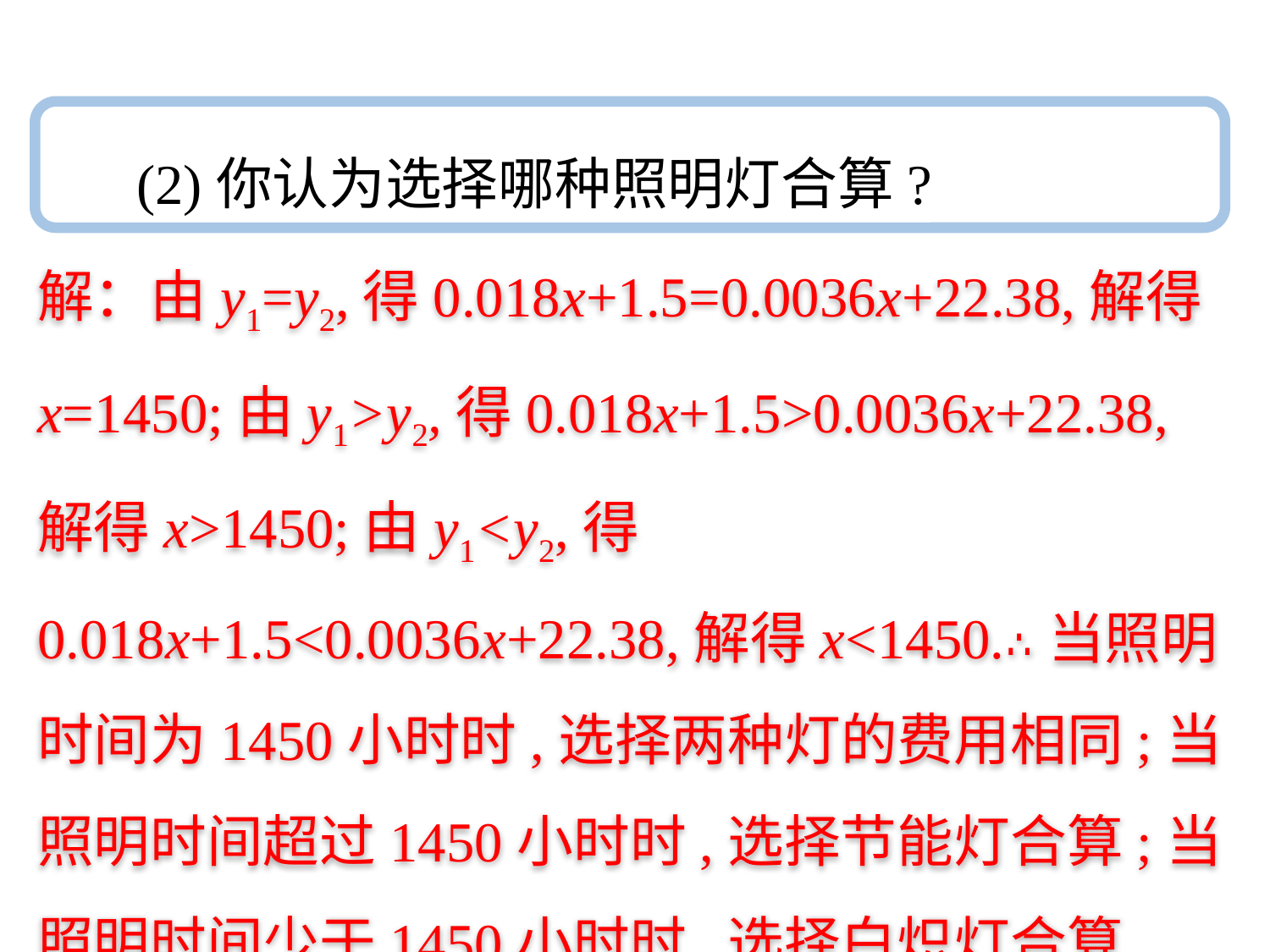

(2)你认为选择哪种照明灯合算?
解：由y1=y2,得0.018x+1.5=0.0036x+22.38,解得x=1450;由y1>y2,得0.018x+1.5>0.0036x+22.38,解得x>1450;由y1<y2,得0.018x+1.5<0.0036x+22.38,解得x<1450.∴当照明时间为1450小时时,选择两种灯的费用相同;当照明时间超过1450小时时,选择节能灯合算;当照明时间少于1450小时时,选择白炽灯合算.